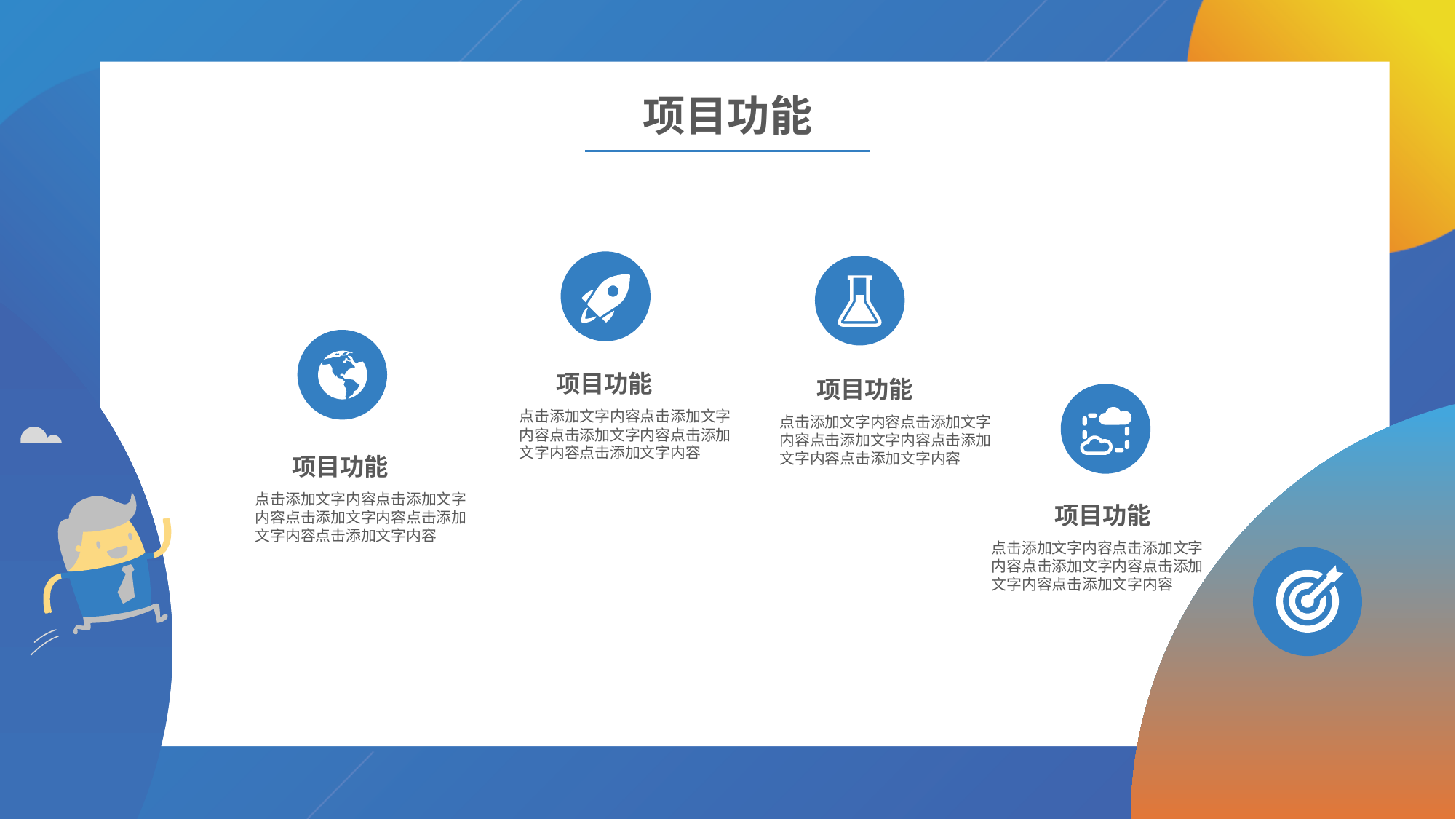

项目功能

项目功能
项目功能

点击添加文字内容点击添加文字内容点击添加文字内容点击添加文字内容点击添加文字内容
点击添加文字内容点击添加文字内容点击添加文字内容点击添加文字内容点击添加文字内容

项目功能
点击添加文字内容点击添加文字内容点击添加文字内容点击添加文字内容点击添加文字内容
项目功能
点击添加文字内容点击添加文字内容点击添加文字内容点击添加文字内容点击添加文字内容